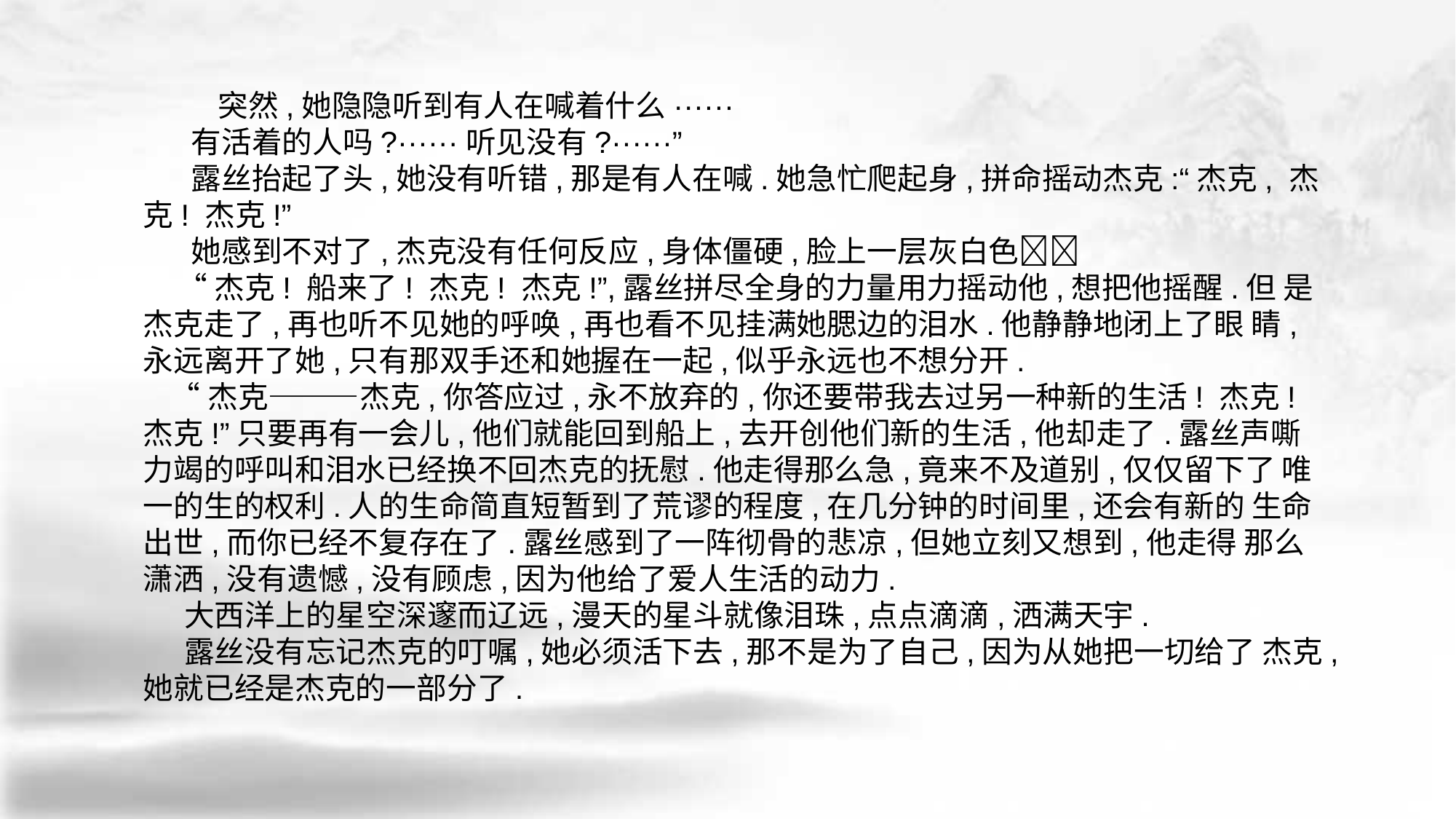

突然,她隐隐听到有人在喊着什么······
      有活着的人吗?······听见没有?······”
      露丝抬起了头,她没有听错,那是有人在喊.她急忙爬起身,拼命摇动杰克:“杰克, 杰克! 杰克!”
      她感到不对了,杰克没有任何反应,身体僵硬,脸上一层灰白色􀆺􀆺
     “杰克! 船来了! 杰克! 杰克!”,露丝拼尽全身的力量用力摇动他,想把他摇醒.但 是杰克走了,再也听不见她的呼唤,再也看不见挂满她腮边的泪水.他静静地闭上了眼 睛,永远离开了她,只有那双手还和她握在一起,似乎永远也不想分开.
    “杰克———杰克,你答应过,永不放弃的,你还要带我去过另一种新的生活! 杰克! 杰克!”只要再有一会儿,他们就能回到船上,去开创他们新的生活,他却走了.露丝声嘶 力竭的呼叫和泪水已经换不回杰克的抚慰.他走得那么急,竟来不及道别,仅仅留下了 唯一的生的权利.人的生命简直短暂到了荒谬的程度,在几分钟的时间里,还会有新的 生命出世,而你已经不复存在了.露丝感到了一阵彻骨的悲凉,但她立刻又想到,他走得 那么潇洒,没有遗憾,没有顾虑,因为他给了爱人生活的动力.
     大西洋上的星空深邃而辽远,漫天的星斗就像泪珠,点点滴滴,洒满天宇.
     露丝没有忘记杰克的叮嘱,她必须活下去,那不是为了自己,因为从她把一切给了 杰克,她就已经是杰克的一部分了.